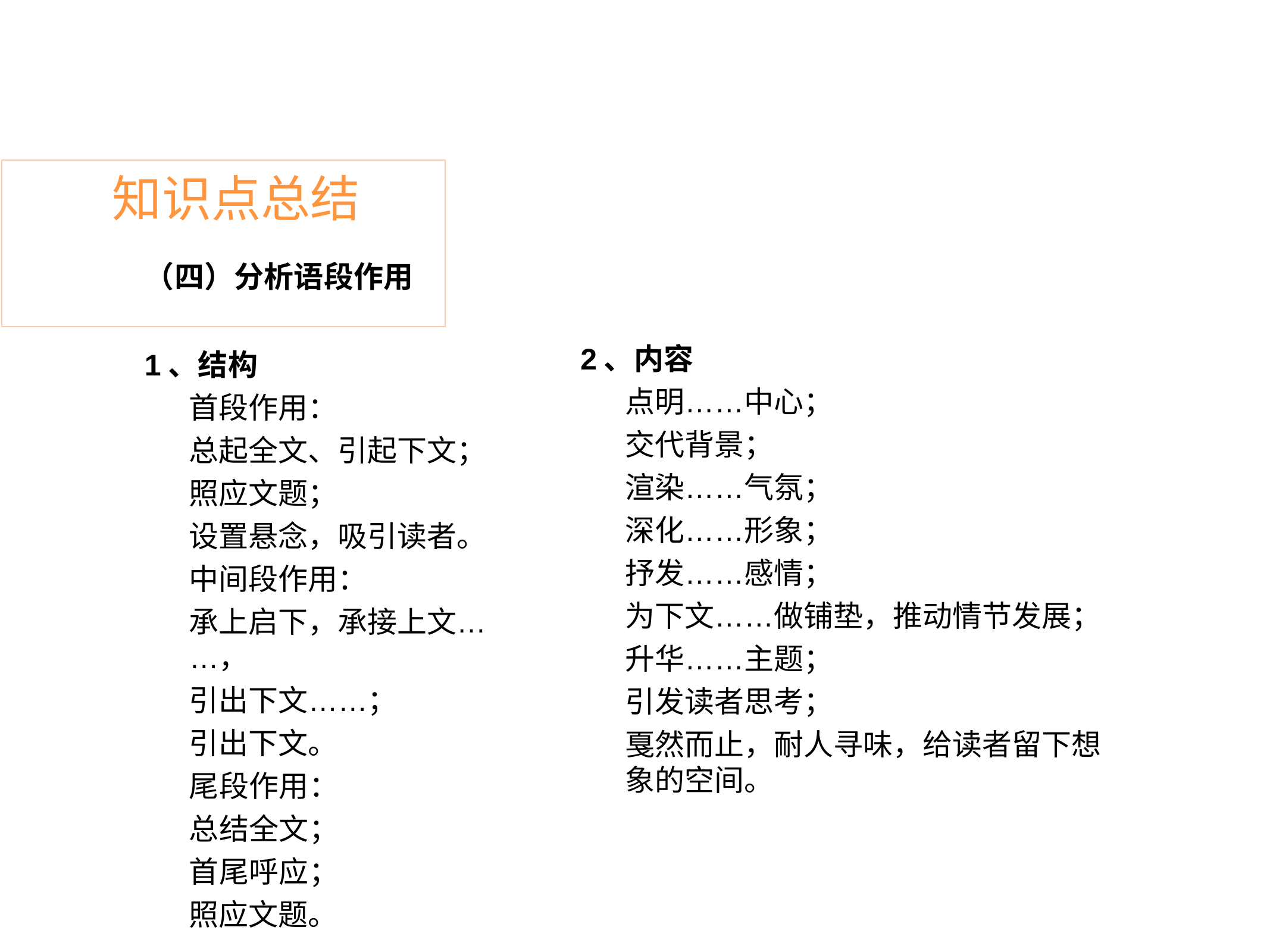

# 知识点总结
（四）分析语段作用

1、结构
首段作用：
总起全文、引起下文； 照应文题；
设置悬念，吸引读者。 中间段作用：
承上启下，承接上文……，
引出下文……； 引出下文。
尾段作用： 总结全文； 首尾呼应； 照应文题。
2、内容
点明……中心； 交代背景；
渲染……气氛； 深化……形象；
抒发……感情；
为下文……做铺垫，推动情节发展； 升华……主题；
引发读者思考；
戛然而止，耐人寻味，给读者留下想象的空间。